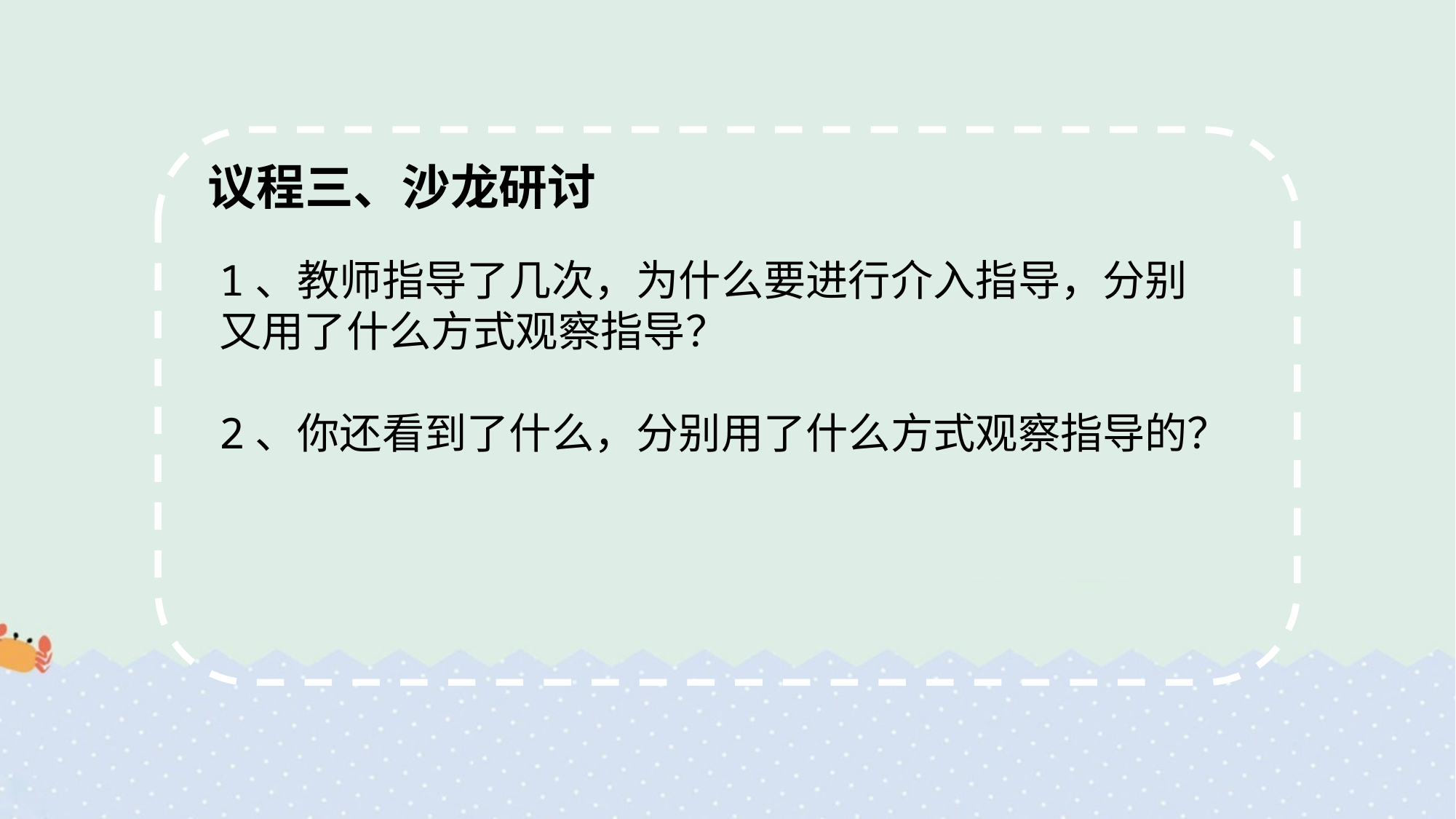

议程三、沙龙研讨
1、教师指导了几次，为什么要进行介入指导，分别又用了什么方式观察指导？

2、你还看到了什么，分别用了什么方式观察指导的？